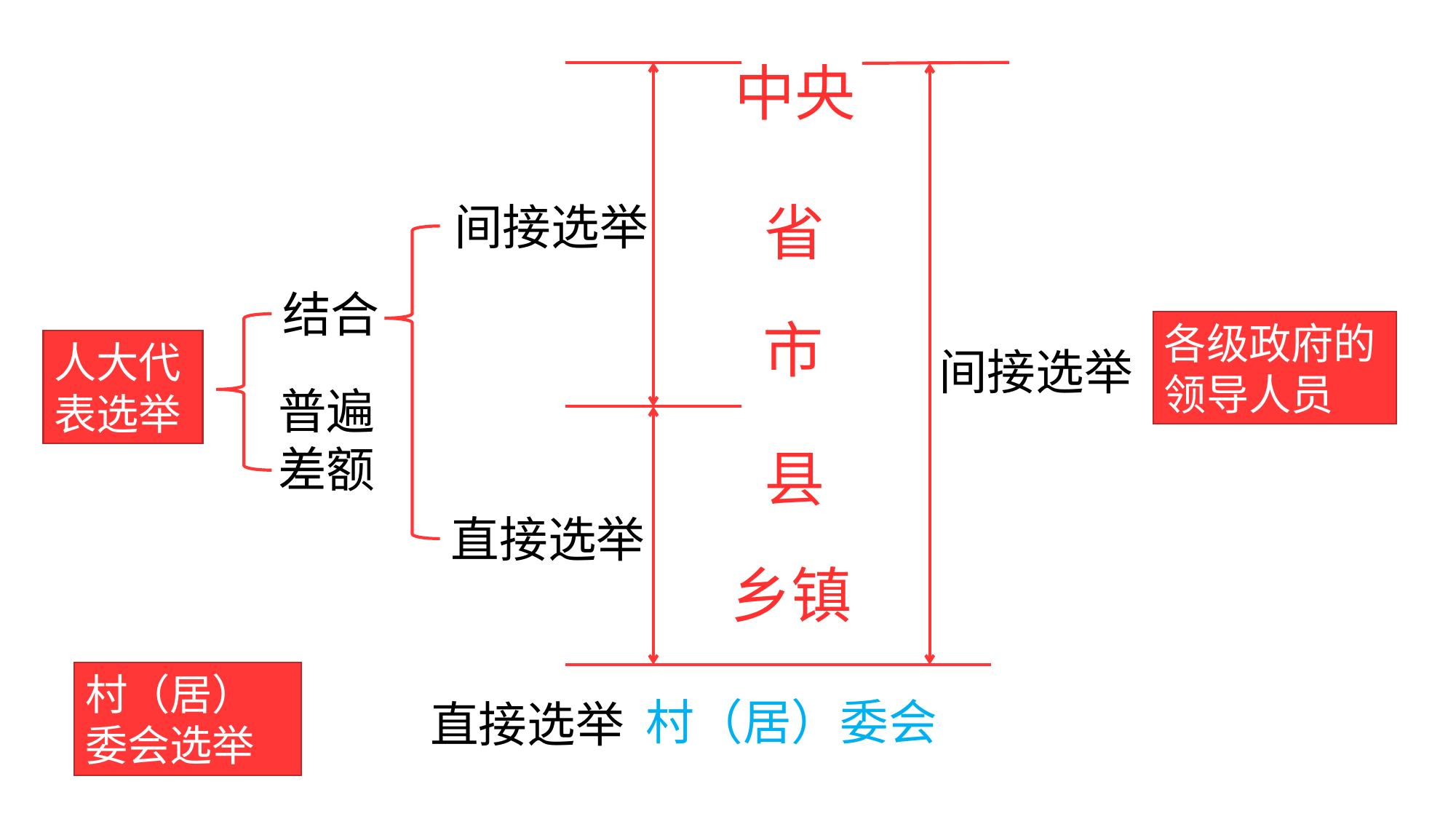

中央
省
间接选举

结合
市
各级政府的领导人员

人大代表选举
间接选举
普遍差额
县
直接选举
乡镇
村（居）委会选举
村（居）委会
直接选举